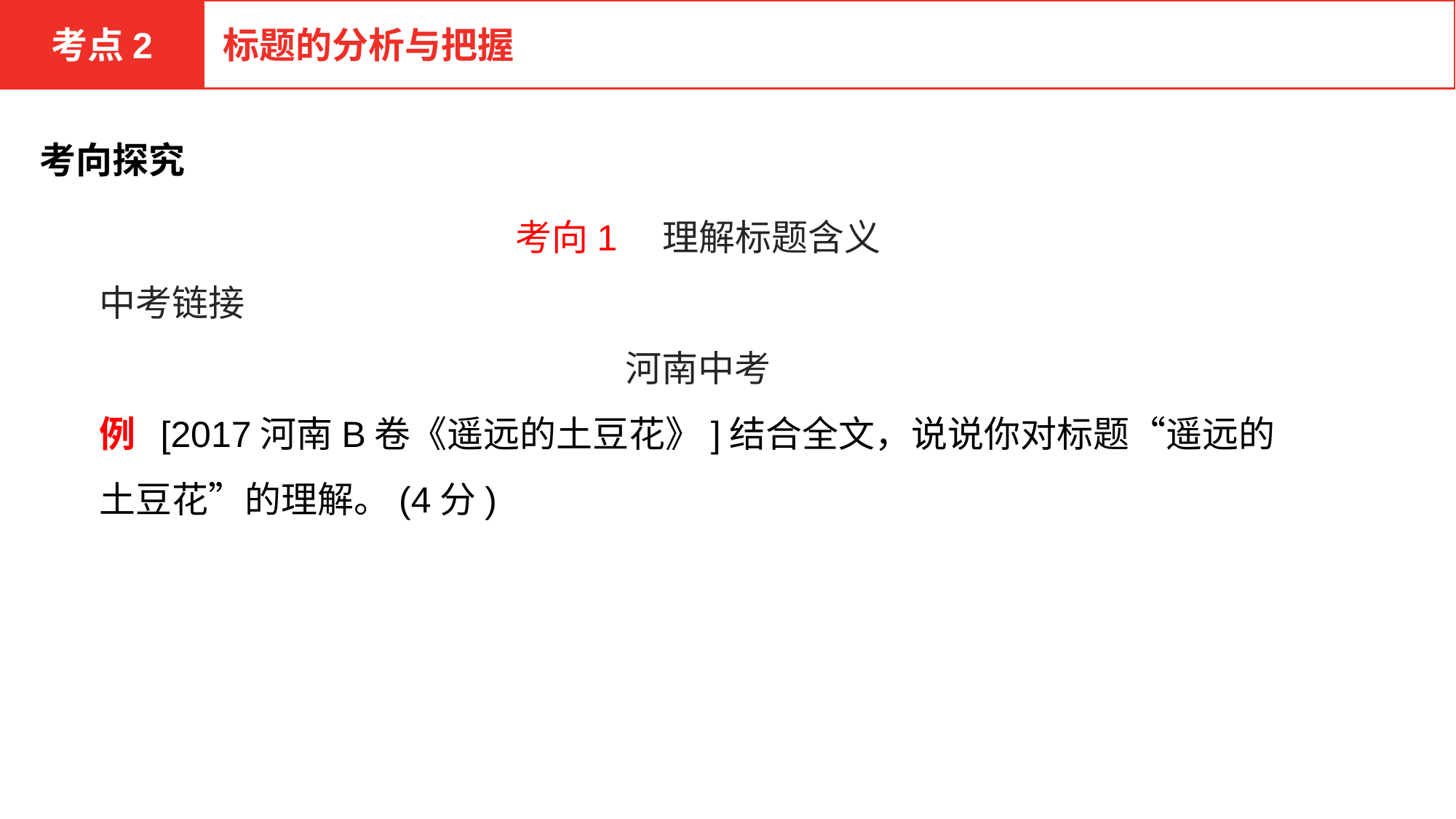

考点2
标题的分析与把握
考向探究
考向1　理解标题含义
中考链接
河南中考
例  [2017河南B卷《遥远的土豆花》]结合全文，说说你对标题“遥远的土豆花”的理解。(4分)